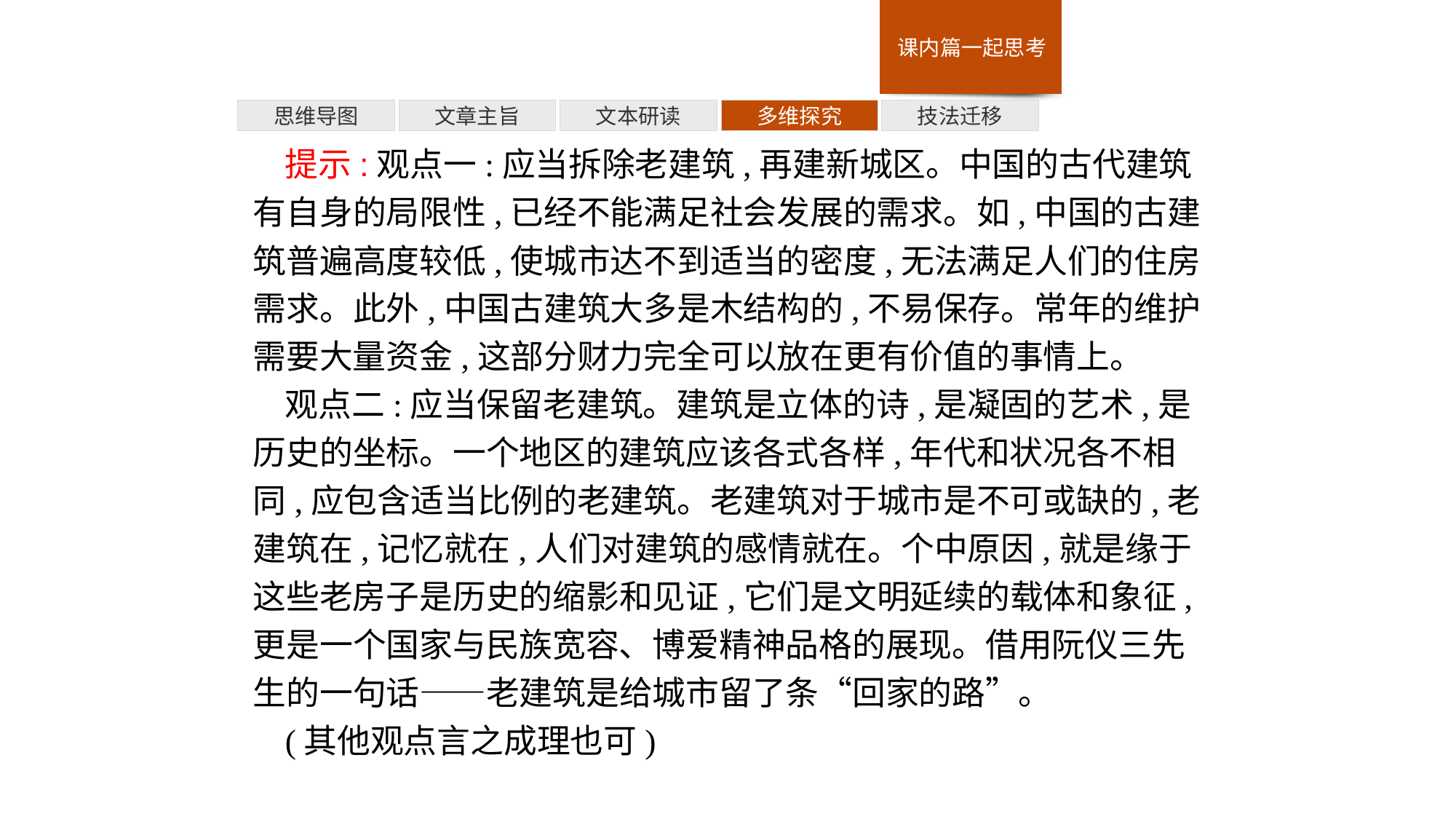

多维探究
思维导图
文章主旨
文本研读
技法迁移
提示:观点一:应当拆除老建筑,再建新城区。中国的古代建筑有自身的局限性,已经不能满足社会发展的需求。如,中国的古建筑普遍高度较低,使城市达不到适当的密度,无法满足人们的住房需求。此外,中国古建筑大多是木结构的,不易保存。常年的维护需要大量资金,这部分财力完全可以放在更有价值的事情上。
观点二:应当保留老建筑。建筑是立体的诗,是凝固的艺术,是历史的坐标。一个地区的建筑应该各式各样,年代和状况各不相同,应包含适当比例的老建筑。老建筑对于城市是不可或缺的,老建筑在,记忆就在,人们对建筑的感情就在。个中原因,就是缘于这些老房子是历史的缩影和见证,它们是文明延续的载体和象征,更是一个国家与民族宽容、博爱精神品格的展现。借用阮仪三先生的一句话——老建筑是给城市留了条“回家的路”。
(其他观点言之成理也可)